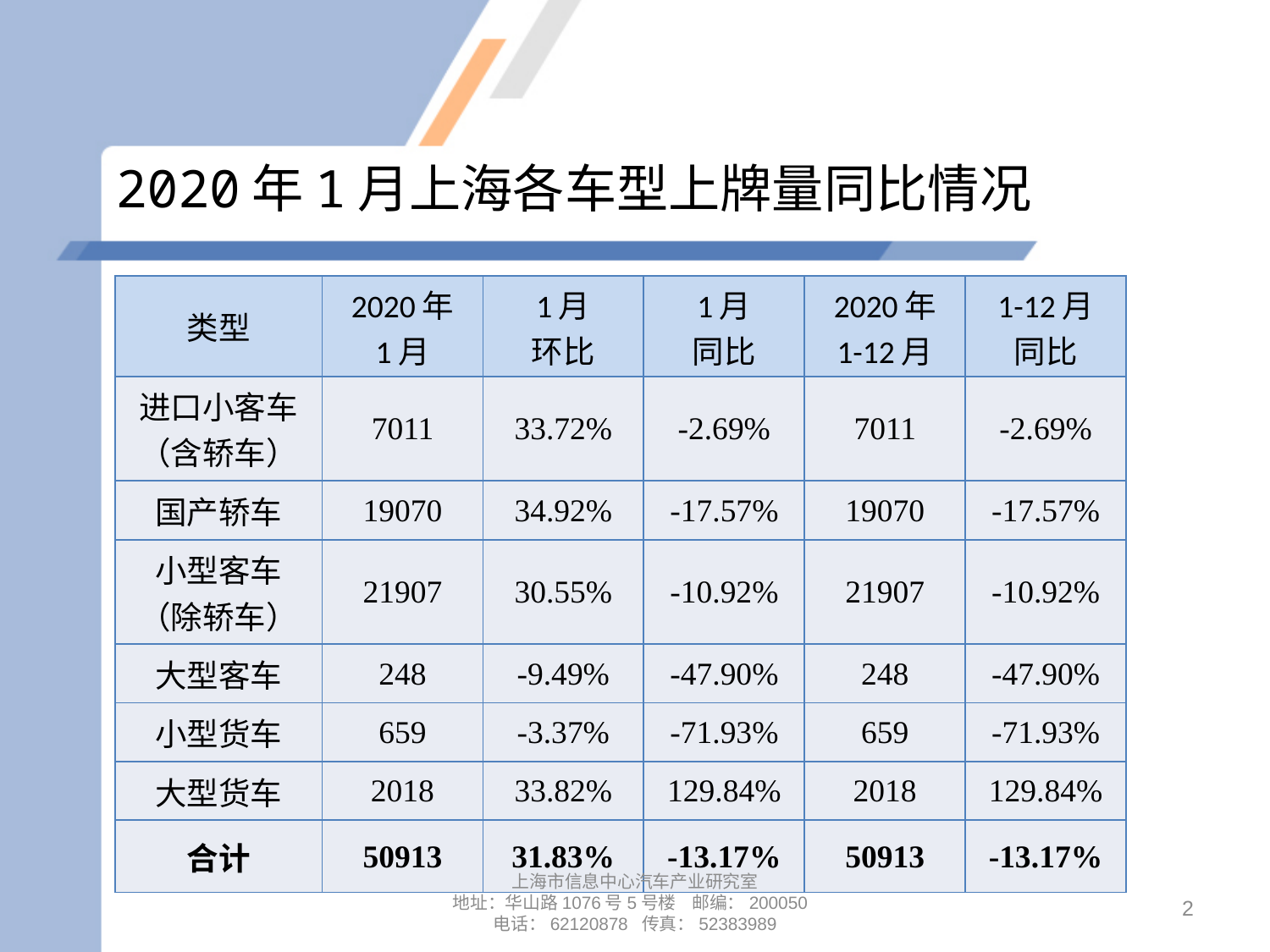

# 2020年1月上海各车型上牌量同比情况

| 类型 | 2020年 1月 | 1月 环比 | 1月 同比 | 2020年 1-12月 | 1-12月 同比 |
| --- | --- | --- | --- | --- | --- |
| 进口小客车 （含轿车） | 7011 | 33.72% | -2.69% | 7011 | -2.69% |
| 国产轿车 | 19070 | 34.92% | -17.57% | 19070 | -17.57% |
| 小型客车 （除轿车） | 21907 | 30.55% | -10.92% | 21907 | -10.92% |
| 大型客车 | 248 | -9.49% | -47.90% | 248 | -47.90% |
| 小型货车 | 659 | -3.37% | -71.93% | 659 | -71.93% |
| 大型货车 | 2018 | 33.82% | 129.84% | 2018 | 129.84% |
| 合计 | 50913 | 31.83% | -13.17% | 50913 | -13.17% |
上海市信息中心汽车产业研究室
地址：华山路1076号5号楼    邮编：200050
电话：62120878  传真：52383989

2